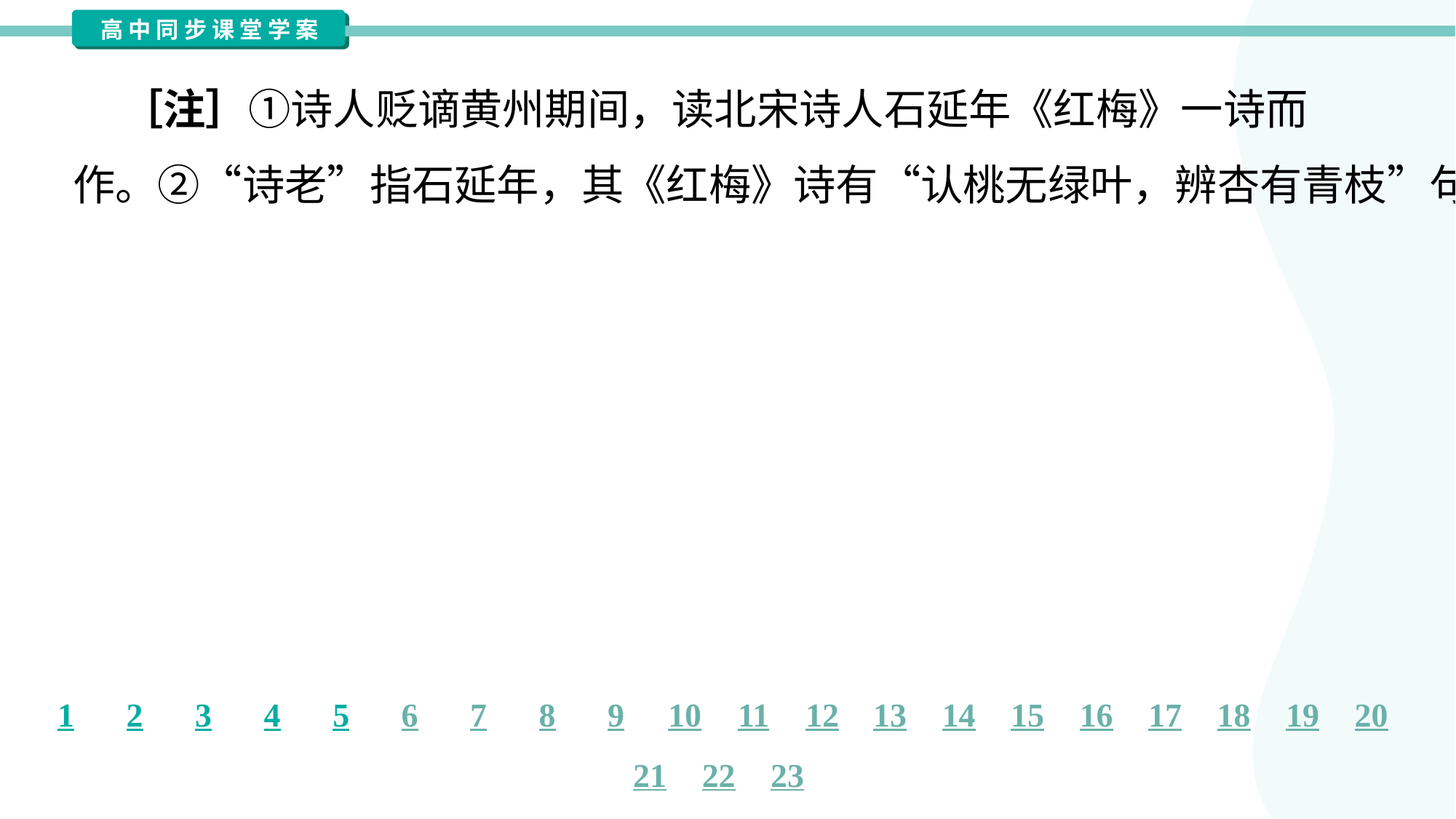

［注］①诗人贬谪黄州期间，读北宋诗人石延年《红梅》一诗而
作。②“诗老”指石延年，其《红梅》诗有“认桃无绿叶，辨杏有青枝”句。